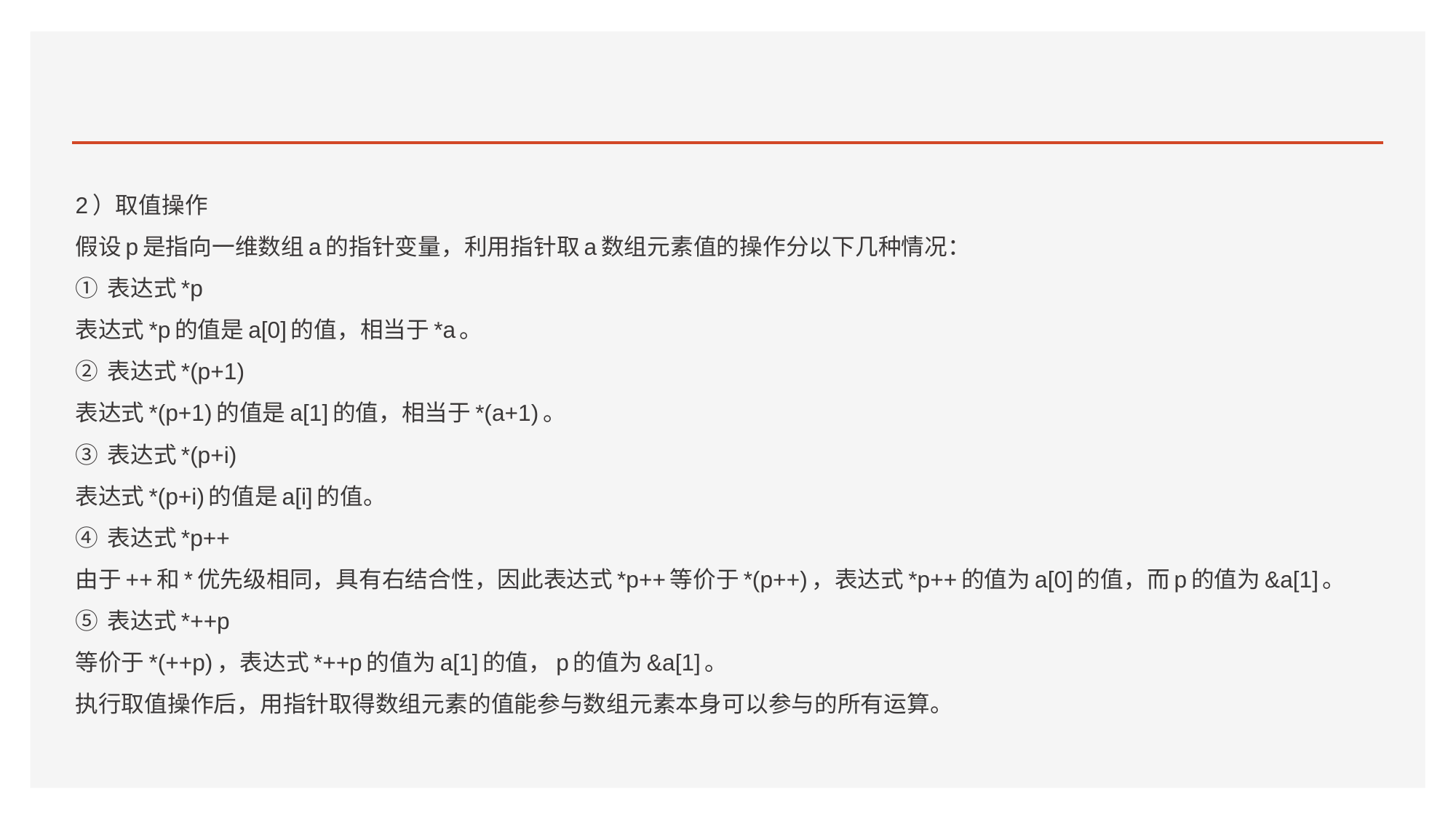

#
2）取值操作
假设p是指向一维数组a的指针变量，利用指针取a数组元素值的操作分以下几种情况：
① 表达式*p
表达式*p的值是a[0]的值，相当于*a。
② 表达式*(p+1)
表达式*(p+1)的值是a[1]的值，相当于*(a+1)。
③ 表达式*(p+i)
表达式*(p+i)的值是a[i]的值。
④ 表达式*p++
由于++和*优先级相同，具有右结合性，因此表达式*p++等价于*(p++)，表达式*p++的值为a[0]的值，而p的值为&a[1]。
⑤ 表达式*++p
等价于*(++p)，表达式*++p的值为a[1]的值，p的值为&a[1]。
执行取值操作后，用指针取得数组元素的值能参与数组元素本身可以参与的所有运算。